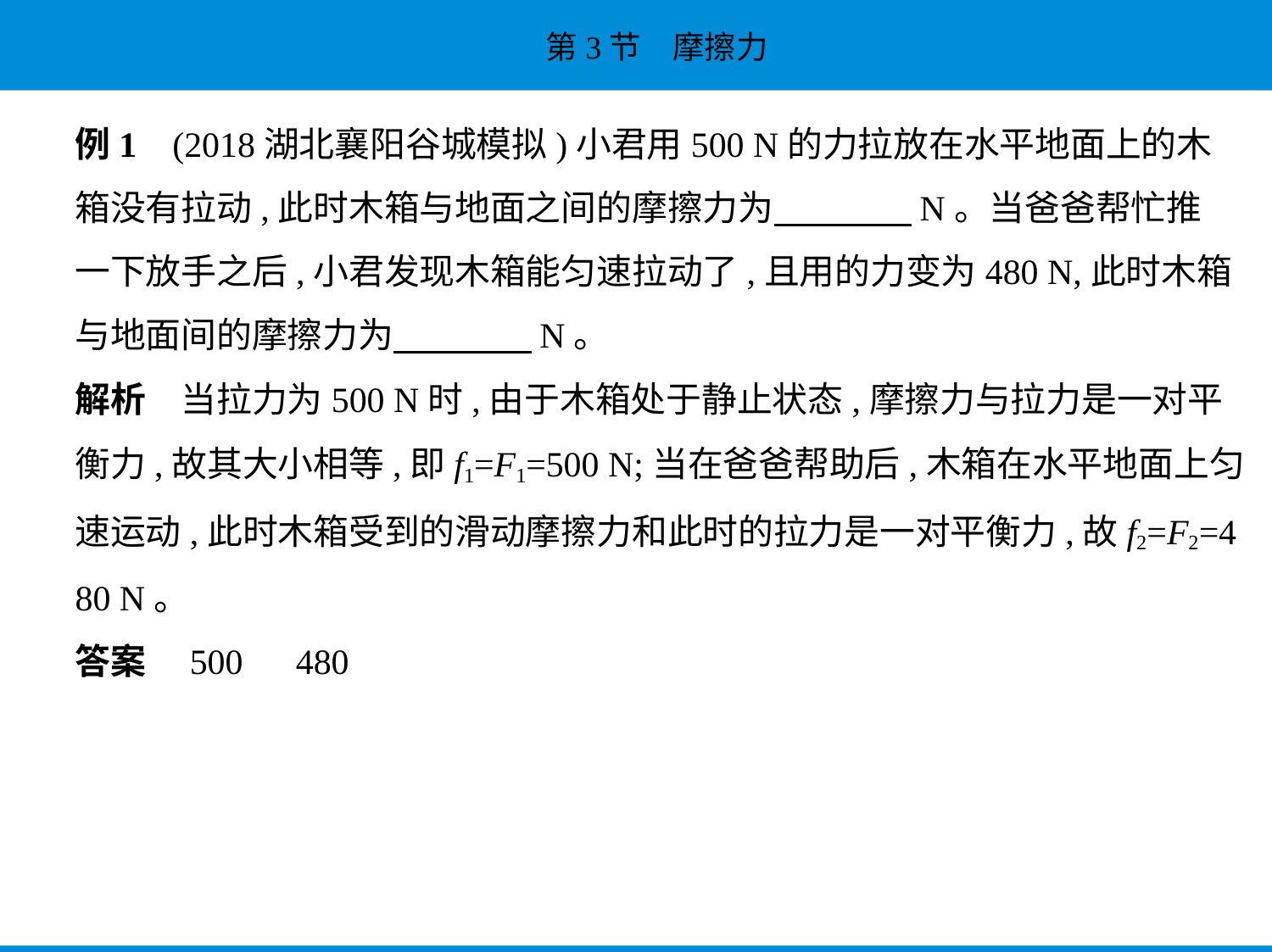

例1    (2018湖北襄阳谷城模拟)小君用500 N的力拉放在水平地面上的木
箱没有拉动,此时木箱与地面之间的摩擦力为　　　    N。当爸爸帮忙推
一下放手之后,小君发现木箱能匀速拉动了,且用的力变为480 N,此时木箱
与地面间的摩擦力为　　　    N。
解析　当拉力为500 N时,由于木箱处于静止状态,摩擦力与拉力是一对平
衡力,故其大小相等,即f1=F1=500 N;当在爸爸帮助后,木箱在水平地面上匀
速运动,此时木箱受到的滑动摩擦力和此时的拉力是一对平衡力,故f2=F2=4
80 N。
答案　500　480